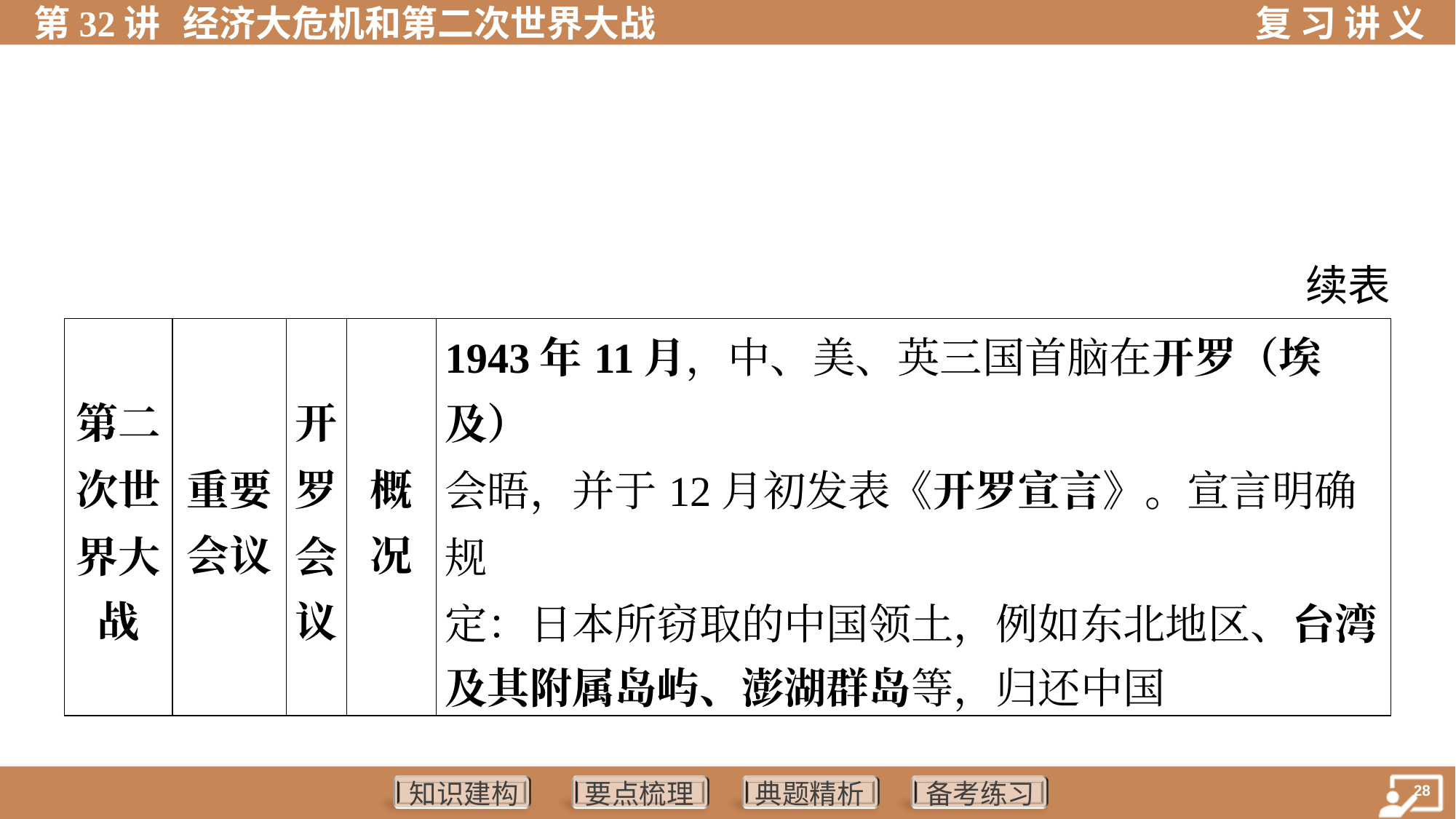

续表
| 第二 次世 界大 战 | 重要 会议 | 开 罗 会 议 | 概 况 | 1943年11月，中、美、英三国首脑在开罗（埃及） 会晤，并于12月初发表《开罗宣言》。宣言明确规 定：日本所窃取的中国领土，例如东北地区、台湾 及其附属岛屿、澎湖群岛等，归还中国 |  |  |  |
| --- | --- | --- | --- | --- | --- | --- | --- |